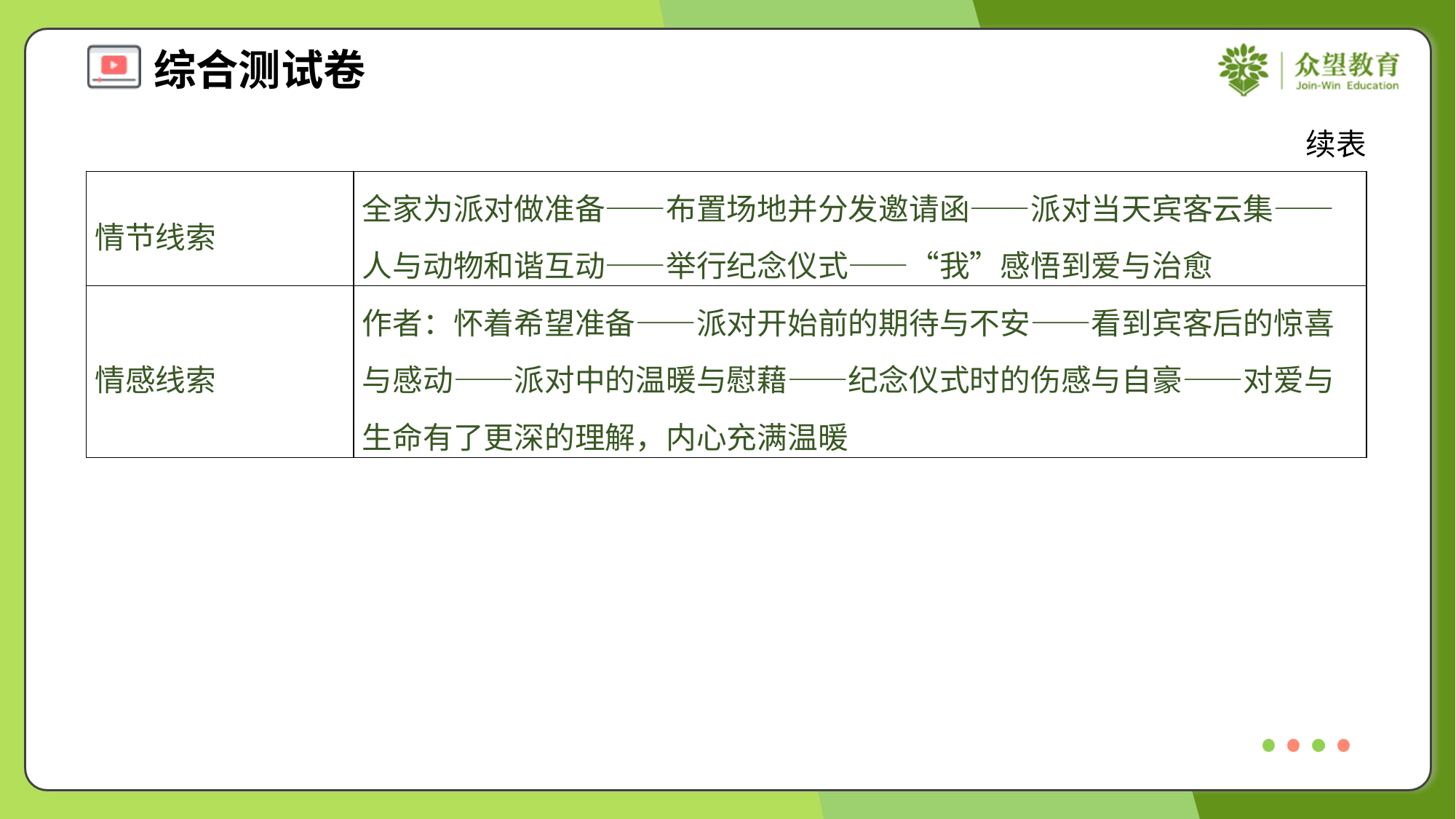

续表
| 情节线索 | 全家为派对做准备——布置场地并分发邀请函——派对当天宾客云集——人与动物和谐互动——举行纪念仪式——“我”感悟到爱与治愈 |
| --- | --- |
| 情感线索 | 作者：怀着希望准备——派对开始前的期待与不安——看到宾客后的惊喜与感动——派对中的温暖与慰藉——纪念仪式时的伤感与自豪——对爱与生命有了更深的理解，内心充满温暖 |